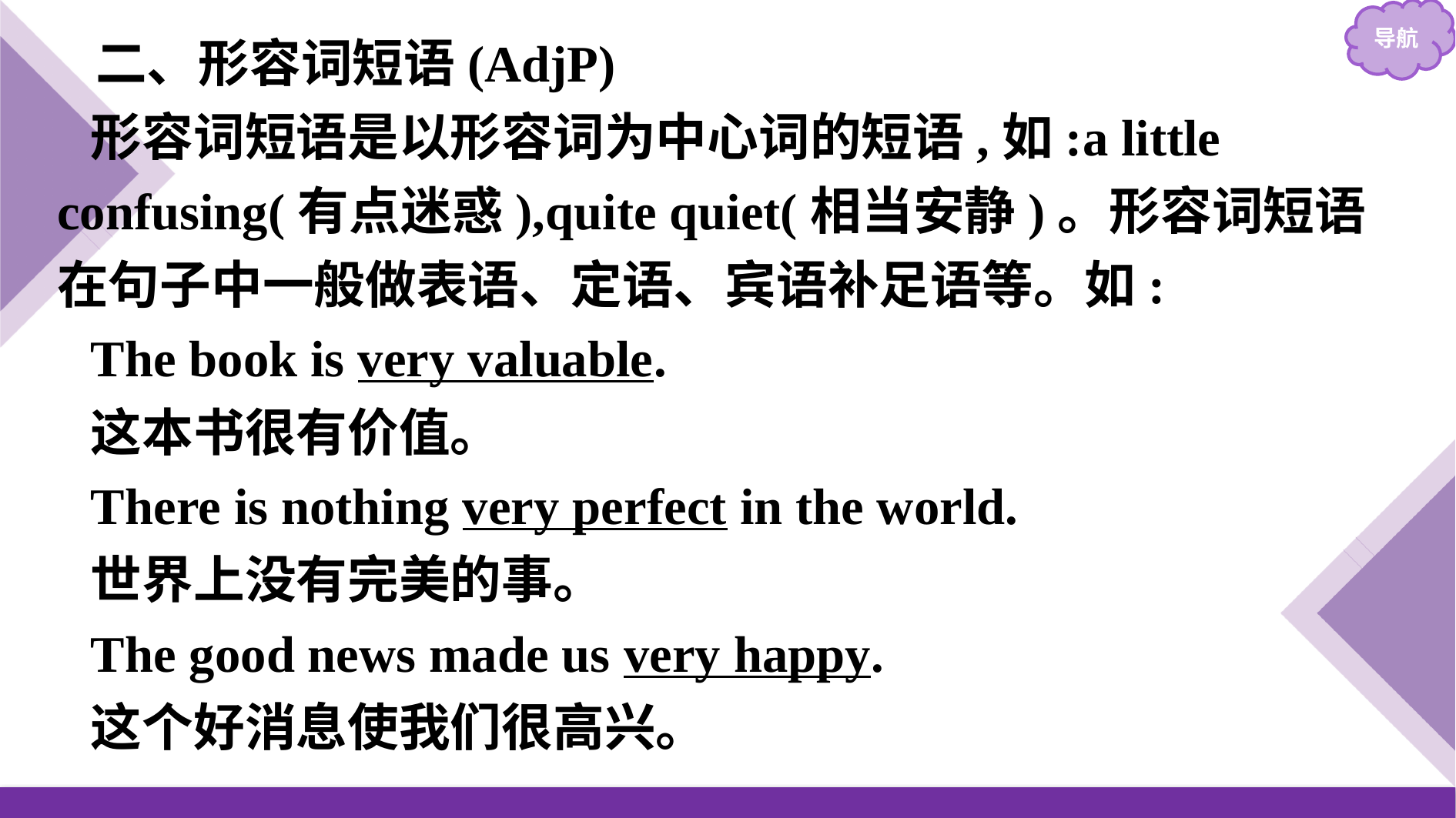

二、形容词短语(AdjP)
形容词短语是以形容词为中心词的短语,如:a little confusing(有点迷惑),quite quiet(相当安静)。形容词短语在句子中一般做表语、定语、宾语补足语等。如:
The book is very valuable.
这本书很有价值。
There is nothing very perfect in the world.
世界上没有完美的事。
The good news made us very happy.
这个好消息使我们很高兴。